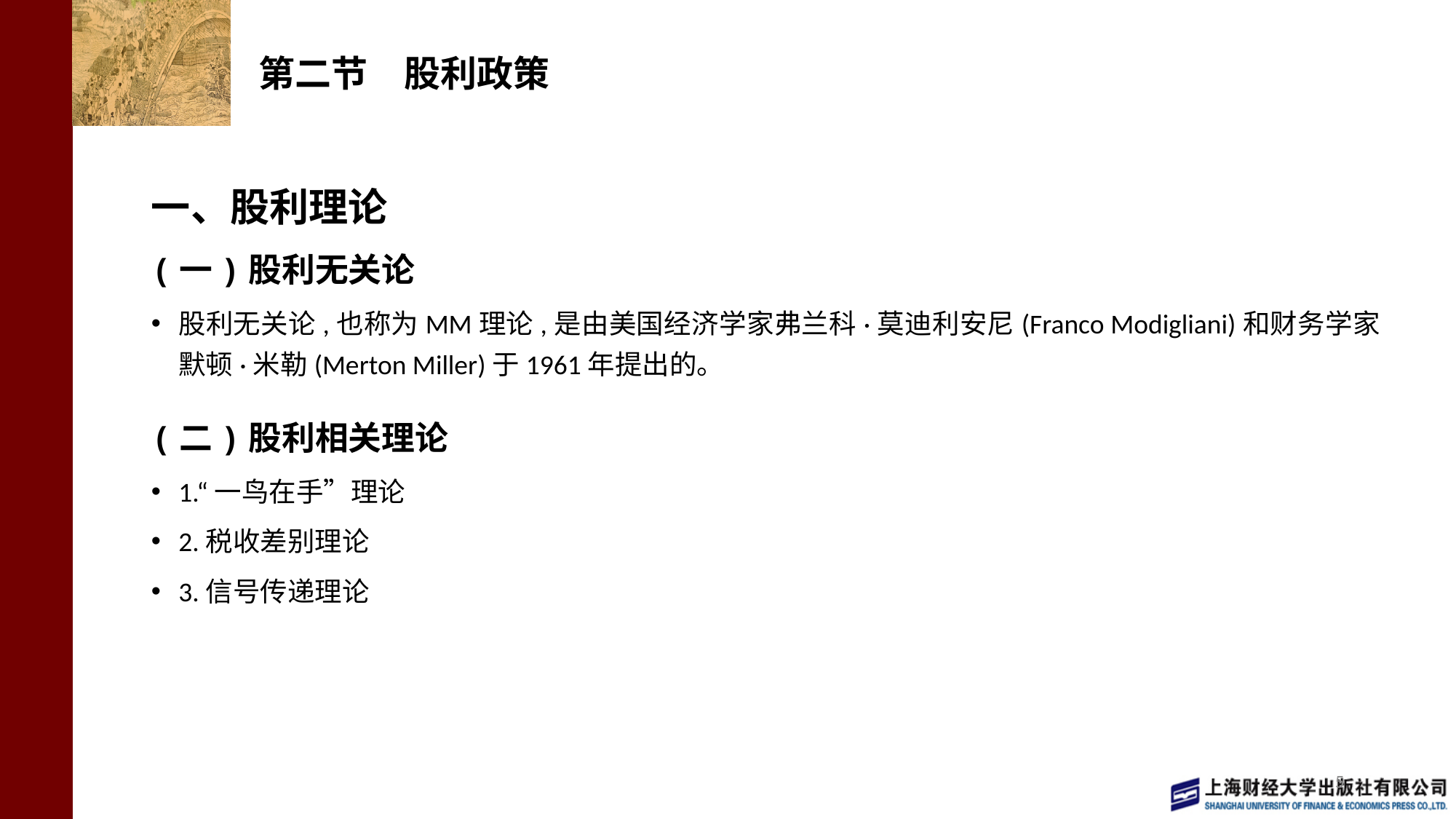

# 第二节　股利政策
一、股利理论
(一)股利无关论
股利无关论,也称为MM理论,是由美国经济学家弗兰科·莫迪利安尼(Franco Modigliani)和财务学家默顿·米勒(Merton Miller)于1961年提出的。
(二)股利相关理论
1.“一鸟在手”理论
2.税收差别理论
3.信号传递理论

5